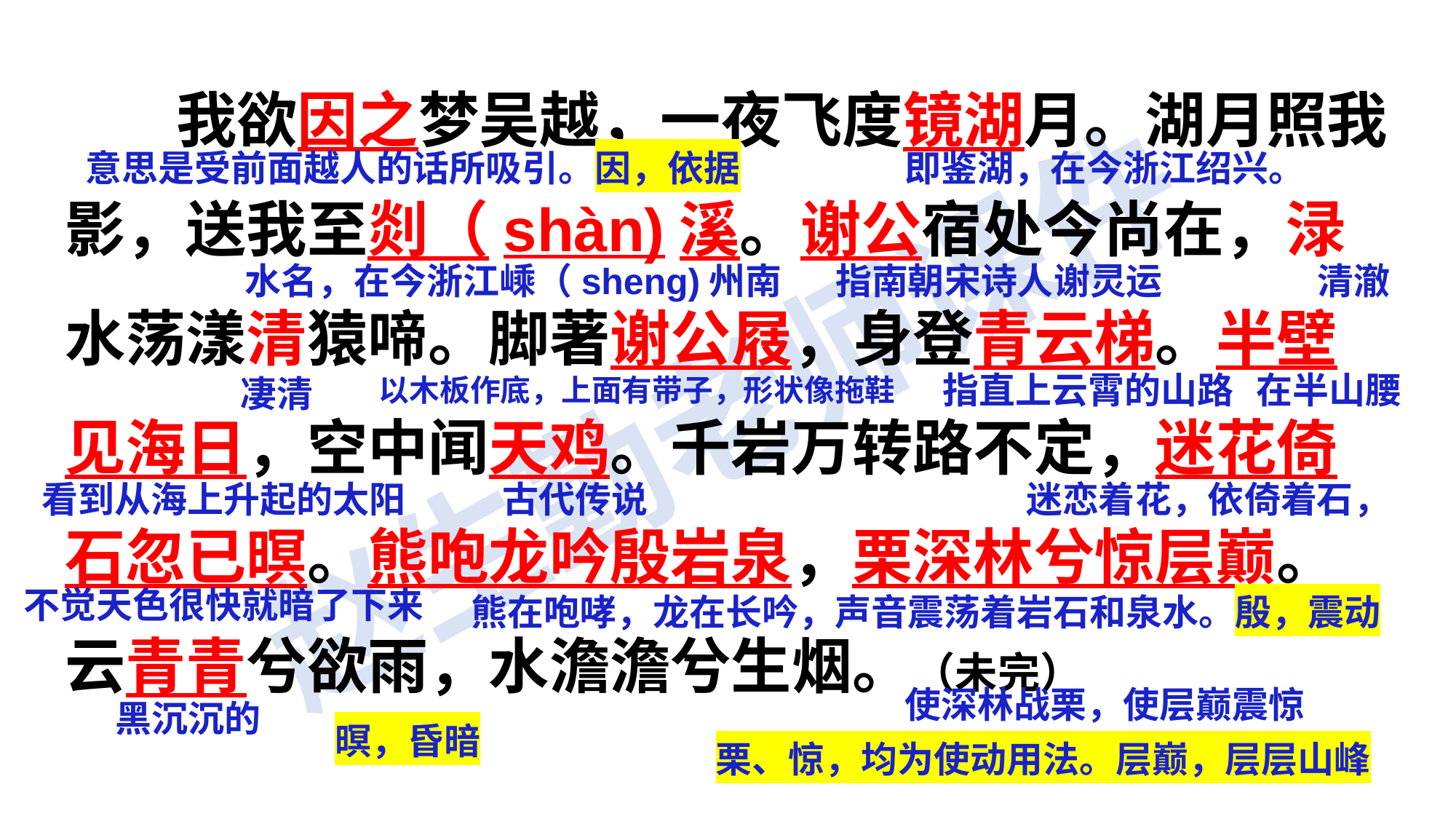

我欲因之梦吴越，一夜飞度镜湖月。湖月照我影，送我至剡（shàn)溪。谢公宿处今尚在，渌水荡漾清猿啼。脚著谢公屐，身登青云梯。半壁见海日，空中闻天鸡。千岩万转路不定，迷花倚石忽已暝。熊咆龙吟殷岩泉，栗深林兮惊层巅。云青青兮欲雨，水澹澹兮生烟。（未完）
意思是受前面越人的话所吸引。因，依据
即鉴湖，在今浙江绍兴。
水名，在今浙江嵊（sheng)州南
指南朝宋诗人谢灵运
清澈
指直上云霄的山路
在半山腰
凄清
以木板作底，上面有带子，形状像拖鞋
迷恋着花，依倚着石，
古代传说
看到从海上升起的太阳
不觉天色很快就暗了下来
熊在咆哮，龙在长吟，声音震荡着岩石和泉水。殷，震动
使深林战栗，使层巅震惊
黑沉沉的
暝，昏暗
栗、惊，均为使动用法。层巅，层层山峰